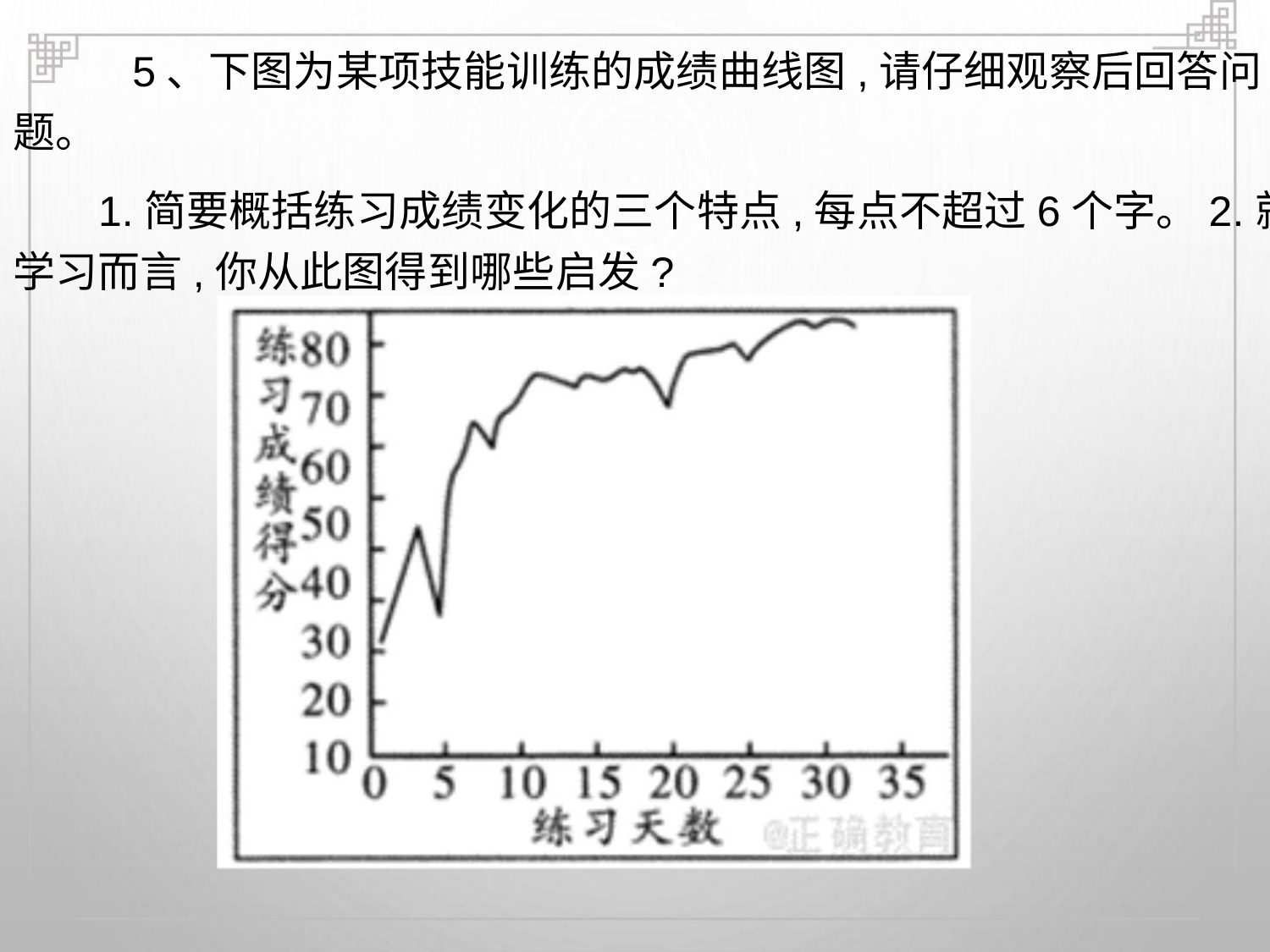

5、下图为某项技能训练的成绩曲线图,请仔细观察后回答问
1.简要概括练习成绩变化的三个特点,每点不超过6个字。2.就
题。
学习而言,你从此图得到哪些启发?